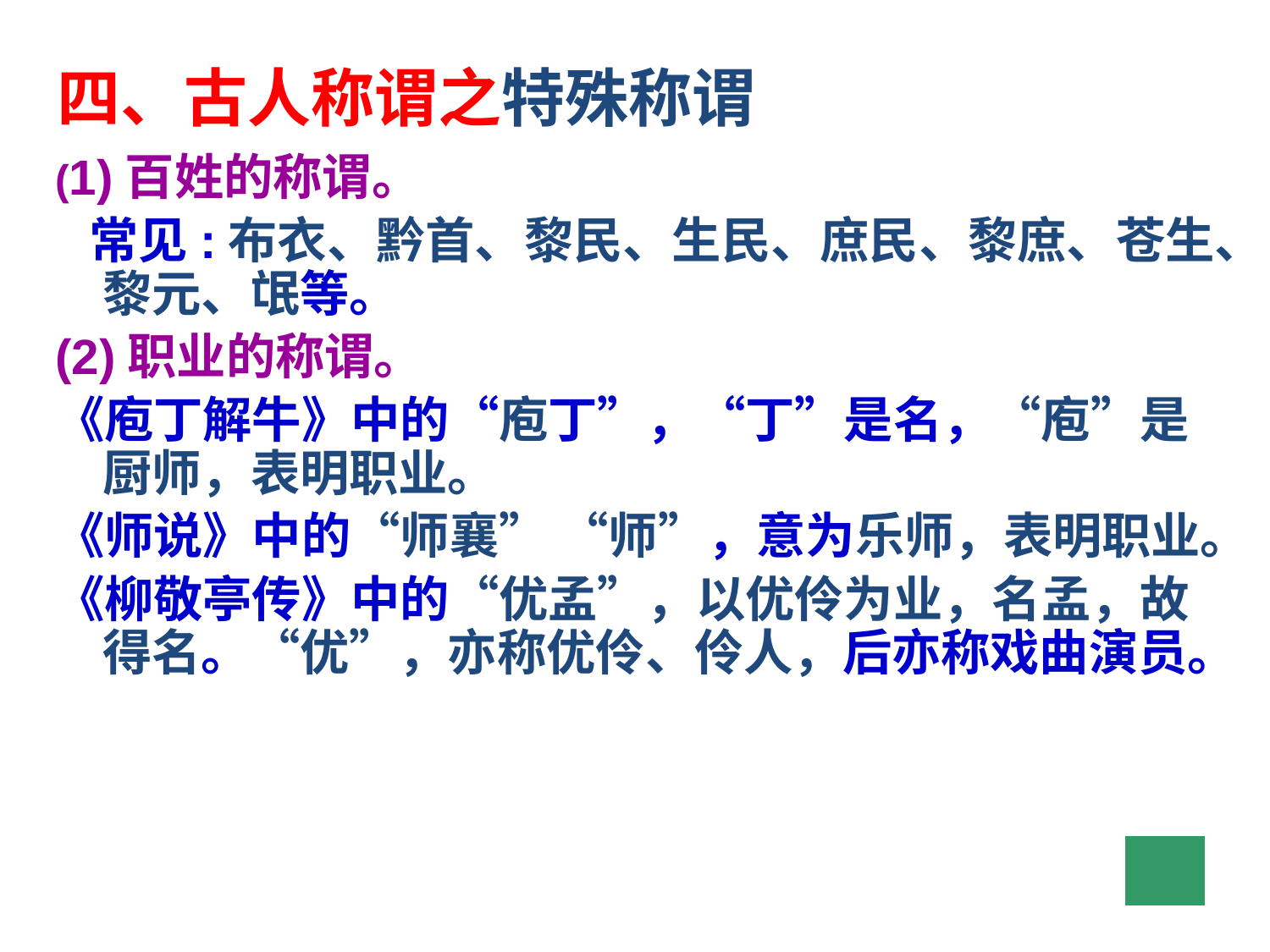

四、古人称谓之特殊称谓
(1)百姓的称谓。
  常见:布衣、黔首、黎民、生民、庶民、黎庶、苍生、黎元、氓等。
(2)职业的称谓。
《庖丁解牛》中的“庖丁”，“丁”是名，“庖”是厨师，表明职业。
《师说》中的“师襄” “师”，意为乐师，表明职业。
《柳敬亭传》中的“优孟”，以优伶为业，名孟，故得名。“优”，亦称优伶、伶人，后亦称戏曲演员。